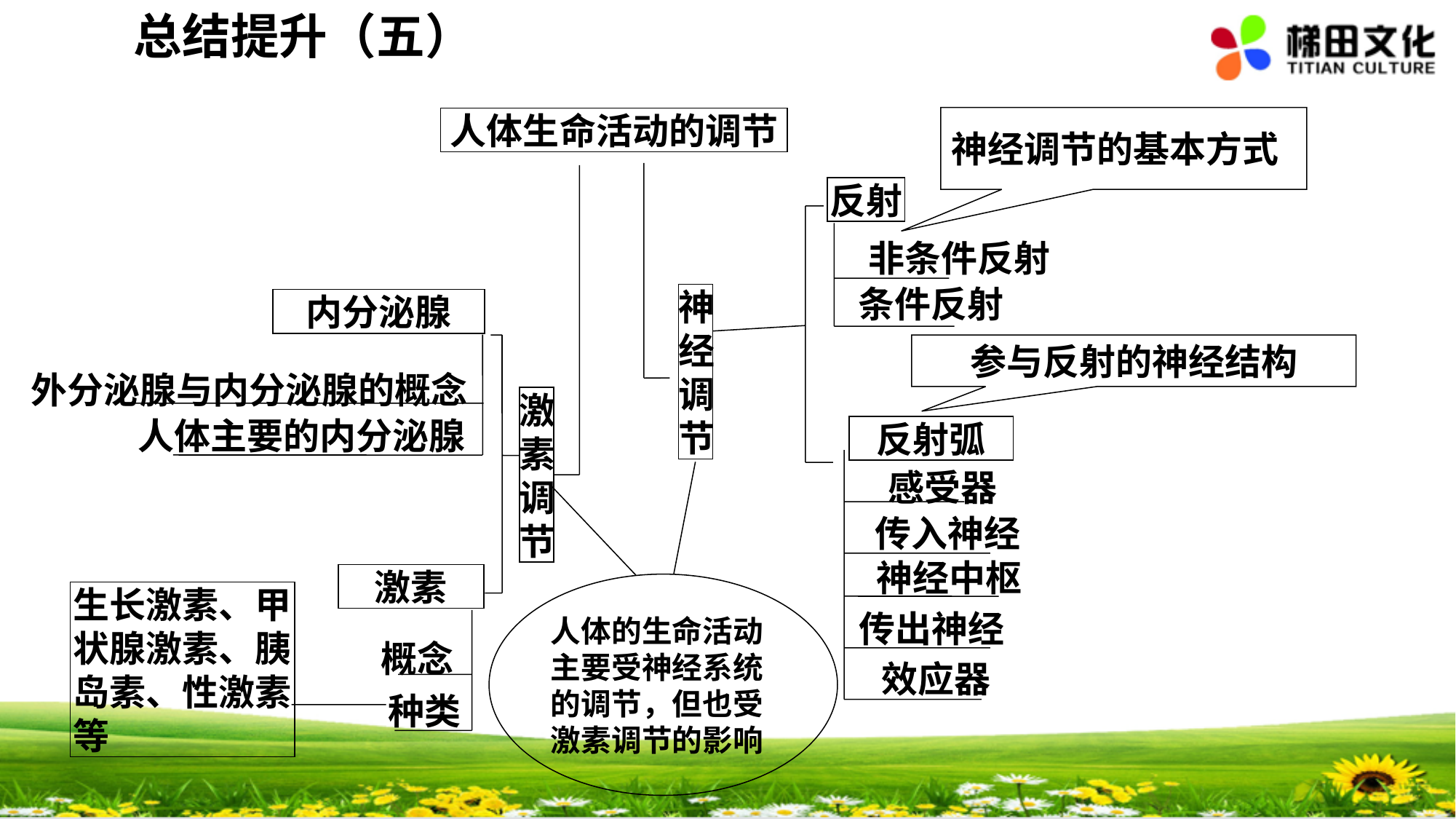

总结提升（五）
神经调节的基本方式
人体生命活动的调节

反射

非条件反射
条件反射
神经调节
内分泌腺

参与反射的神经结构
外分泌腺与内分泌腺的概念
激素调节
人体主要的内分泌腺
反射弧

感受器

传入神经
神经中枢
激素
人体的生命活动
主要受神经系统
的调节，但也受
激素调节的影响
生长激素、甲状腺激素、胰岛素、性激素等
传出神经

概念
效应器
种类